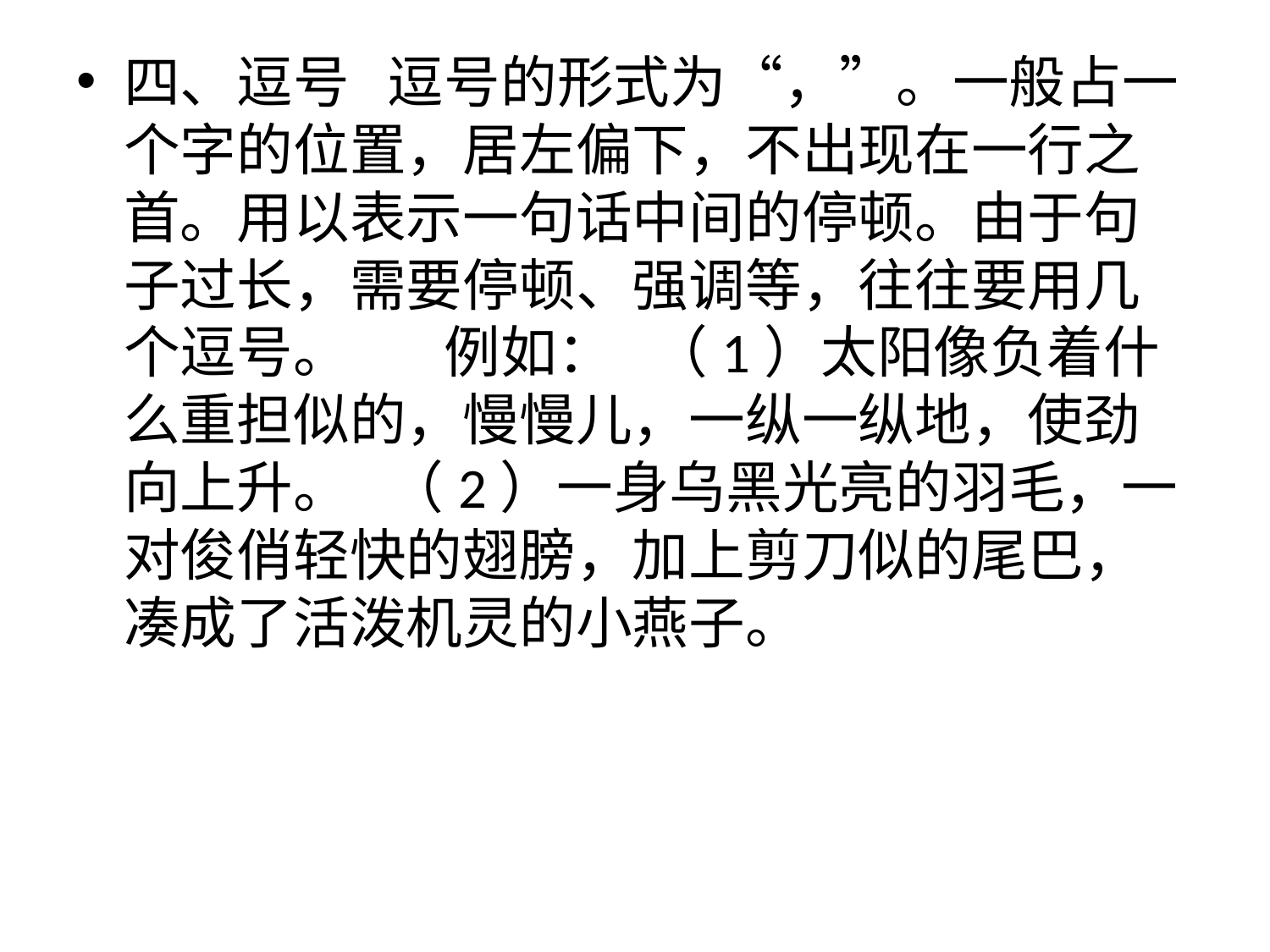

#
四、逗号   逗号的形式为“，”。一般占一个字的位置，居左偏下，不出现在一行之首。用以表示一句话中间的停顿。由于句子过长，需要停顿、强调等，往往要用几个逗号。   　例如：   （1）太阳像负着什么重担似的，慢慢儿，一纵一纵地，使劲向上升。   （2）一身乌黑光亮的羽毛，一对俊俏轻快的翅膀，加上剪刀似的尾巴，凑成了活泼机灵的小燕子。